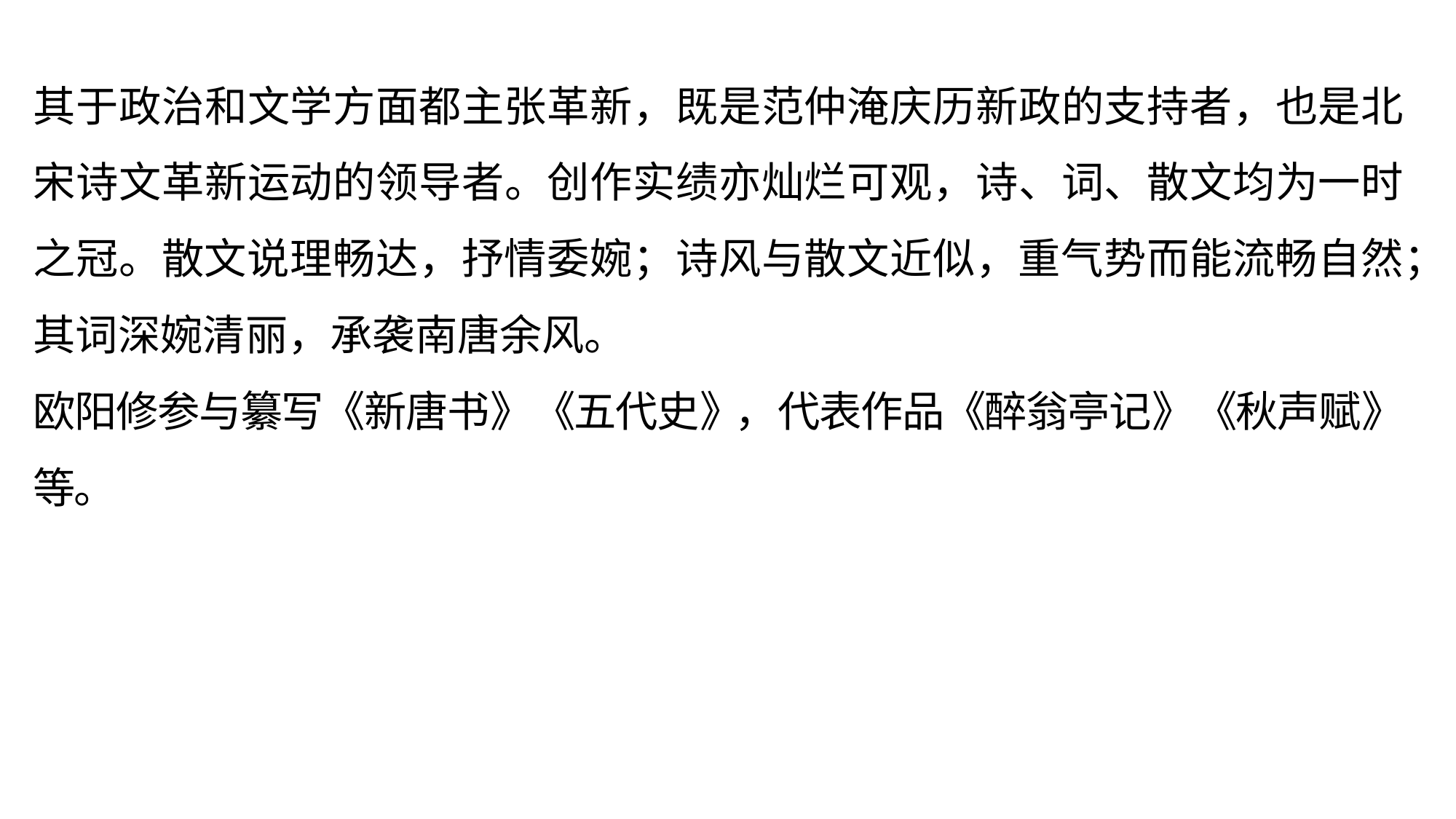

其于政治和文学方面都主张革新，既是范仲淹庆历新政的支持者，也是北宋诗文革新运动的领导者。创作实绩亦灿烂可观，诗、词、散文均为一时之冠。散文说理畅达，抒情委婉；诗风与散文近似，重气势而能流畅自然；其词深婉清丽，承袭南唐余风。
欧阳修参与纂写《新唐书》《五代史》，代表作品《醉翁亭记》《秋声赋》等。